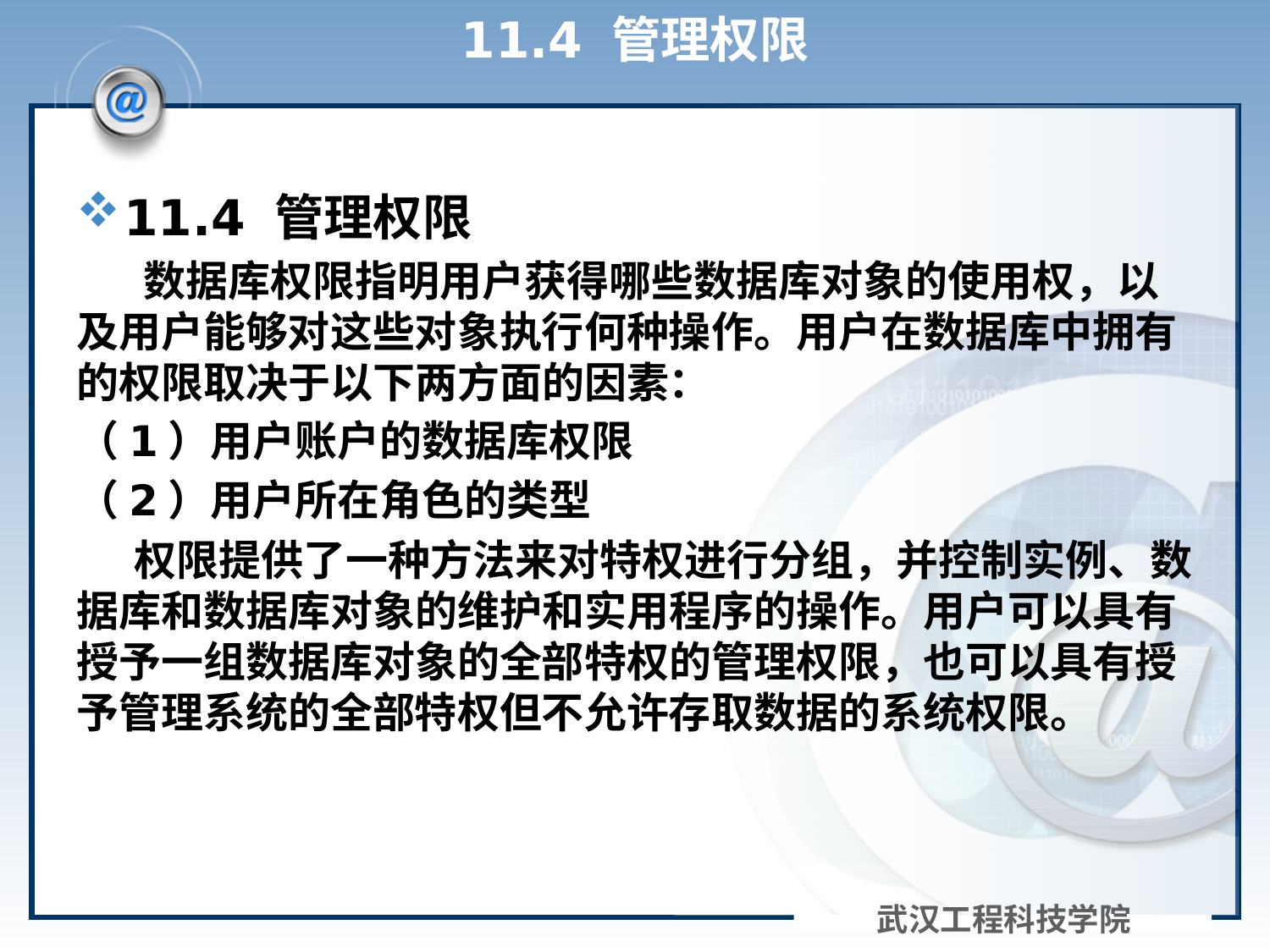

# 11.4 管理权限
11.4 管理权限
      数据库权限指明用户获得哪些数据库对象的使用权，以及用户能够对这些对象执行何种操作。用户在数据库中拥有的权限取决于以下两方面的因素：
（1）用户账户的数据库权限
（2）用户所在角色的类型
     权限提供了一种方法来对特权进行分组，并控制实例、数据库和数据库对象的维护和实用程序的操作。用户可以具有授予一组数据库对象的全部特权的管理权限，也可以具有授予管理系统的全部特权但不允许存取数据的系统权限。

武汉工程科技学院